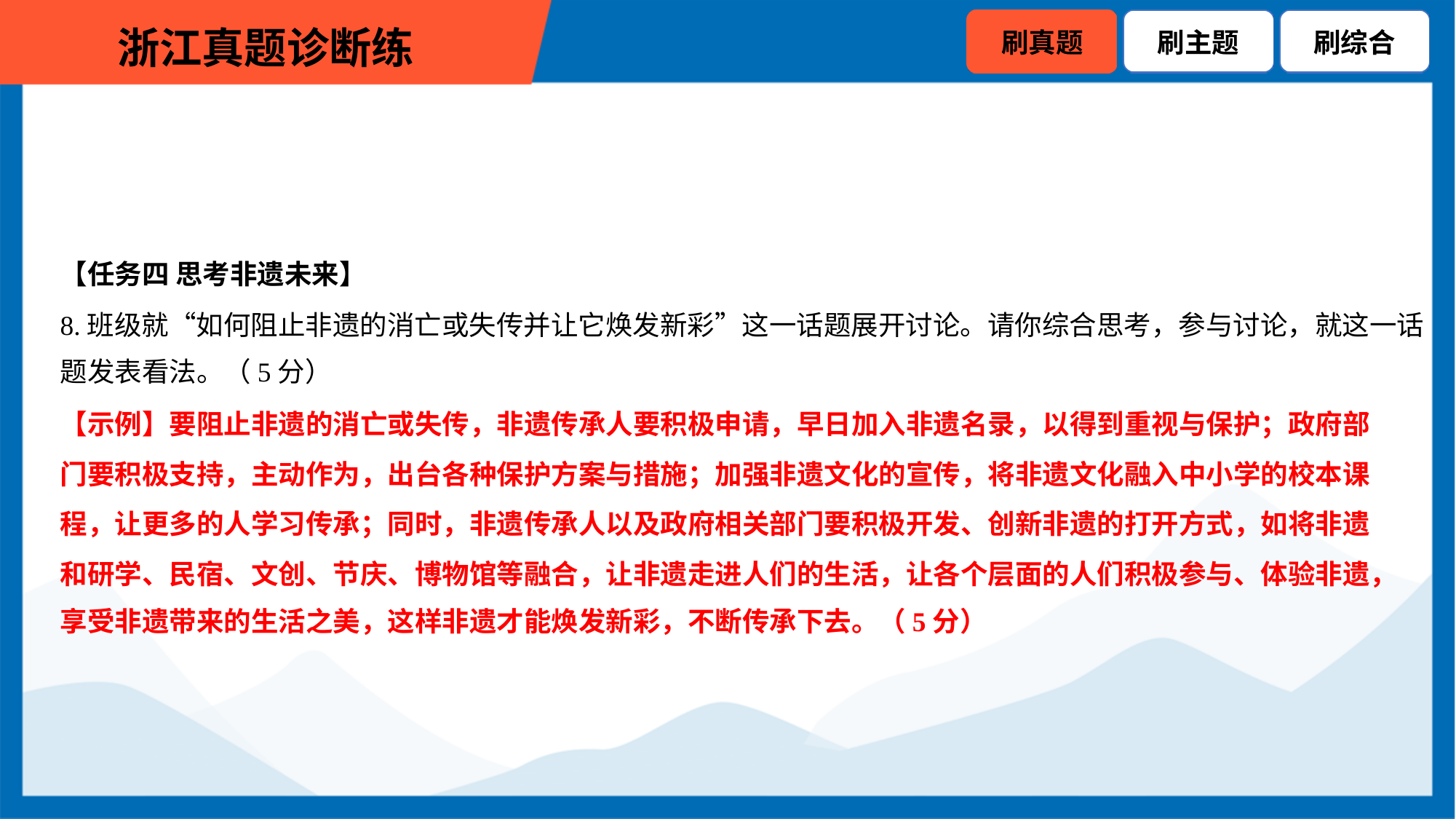

【任务四 思考非遗未来】
8.班级就“如何阻止非遗的消亡或失传并让它焕发新彩”这一话题展开讨论。请你综合思考，参与讨论，就这一话
题发表看法。（5分）
【示例】要阻止非遗的消亡或失传，非遗传承人要积极申请，早日加入非遗名录，以得到重视与保护；政府部
门要积极支持，主动作为，出台各种保护方案与措施；加强非遗文化的宣传，将非遗文化融入中小学的校本课
程，让更多的人学习传承；同时，非遗传承人以及政府相关部门要积极开发、创新非遗的打开方式，如将非遗
和研学、民宿、文创、节庆、博物馆等融合，让非遗走进人们的生活，让各个层面的人们积极参与、体验非遗，
享受非遗带来的生活之美，这样非遗才能焕发新彩，不断传承下去。（5分）